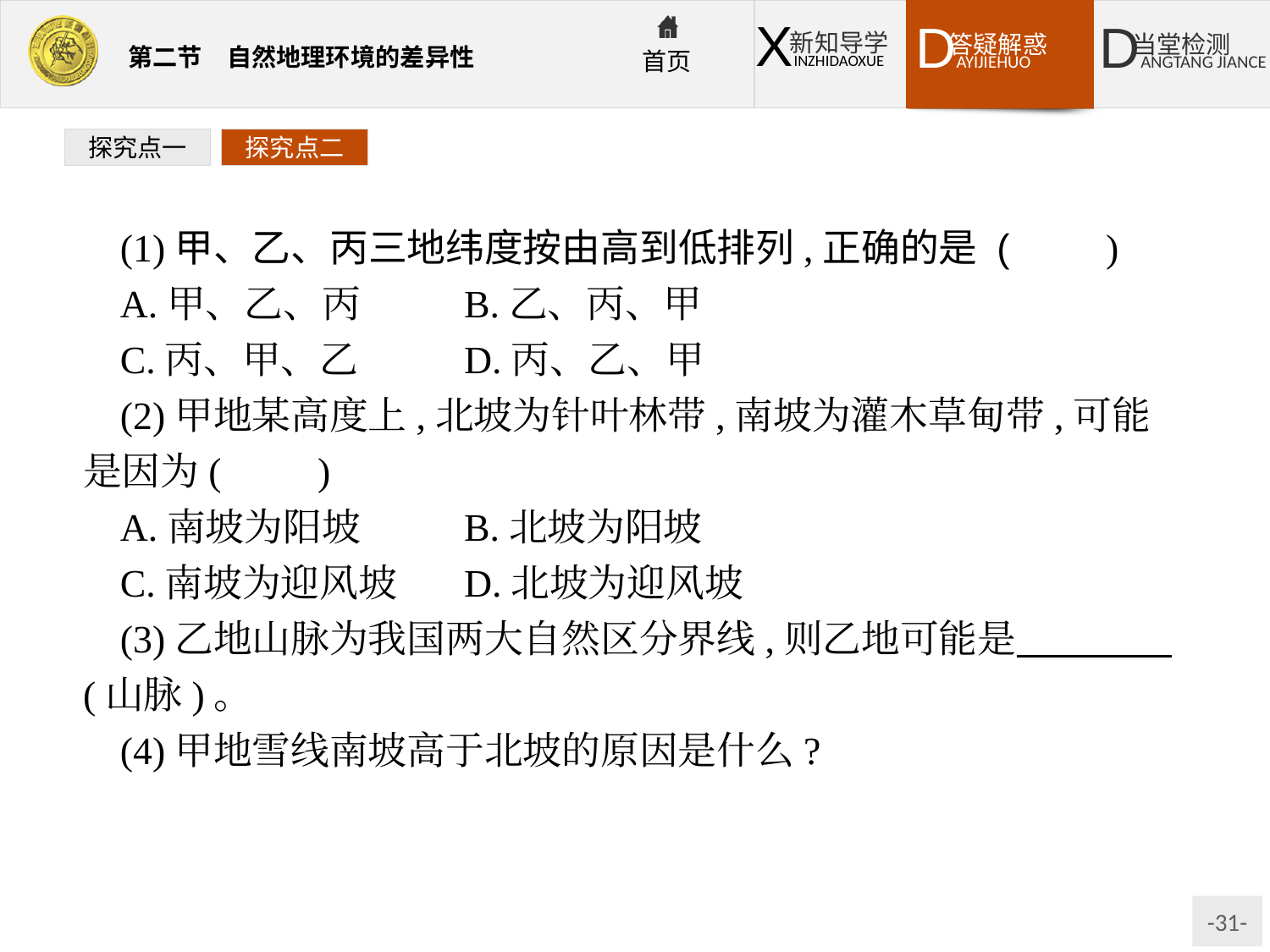

探究点一
探究点二
(1)甲、乙、丙三地纬度按由高到低排列,正确的是 (　　)
A.甲、乙、丙	B.乙、丙、甲
C.丙、甲、乙	D.丙、乙、甲
(2)甲地某高度上,北坡为针叶林带,南坡为灌木草甸带,可能是因为(　　)
A.南坡为阳坡	B.北坡为阳坡
C.南坡为迎风坡	D.北坡为迎风坡
(3)乙地山脉为我国两大自然区分界线,则乙地可能是　　　　(山脉)。
(4)甲地雪线南坡高于北坡的原因是什么?